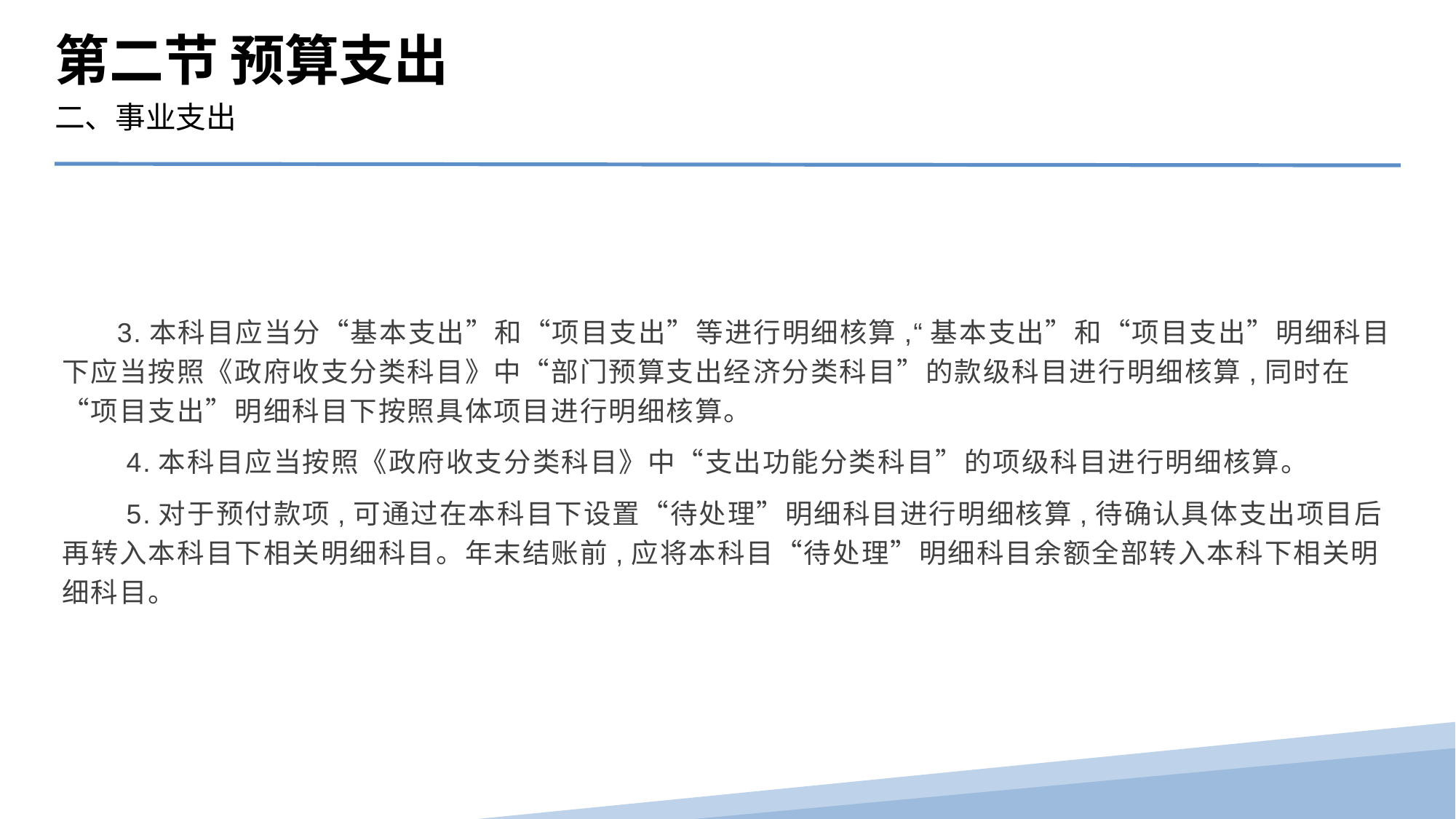

第二节 预算支出
二、事业支出
      3.本科目应当分“基本支出”和“项目支出”等进行明细核算,“基本支出”和“项目支出”明细科目下应当按照《政府收支分类科目》中“部门预算支出经济分类科目”的款级科目进行明细核算,同时在“项目支出”明细科目下按照具体项目进行明细核算。
　　4.本科目应当按照《政府收支分类科目》中“支出功能分类科目”的项级科目进行明细核算。
　　5.对于预付款项,可通过在本科目下设置“待处理”明细科目进行明细核算,待确认具体支出项目后再转入本科目下相关明细科目。年末结账前,应将本科目“待处理”明细科目余额全部转入本科下相关明细科目。